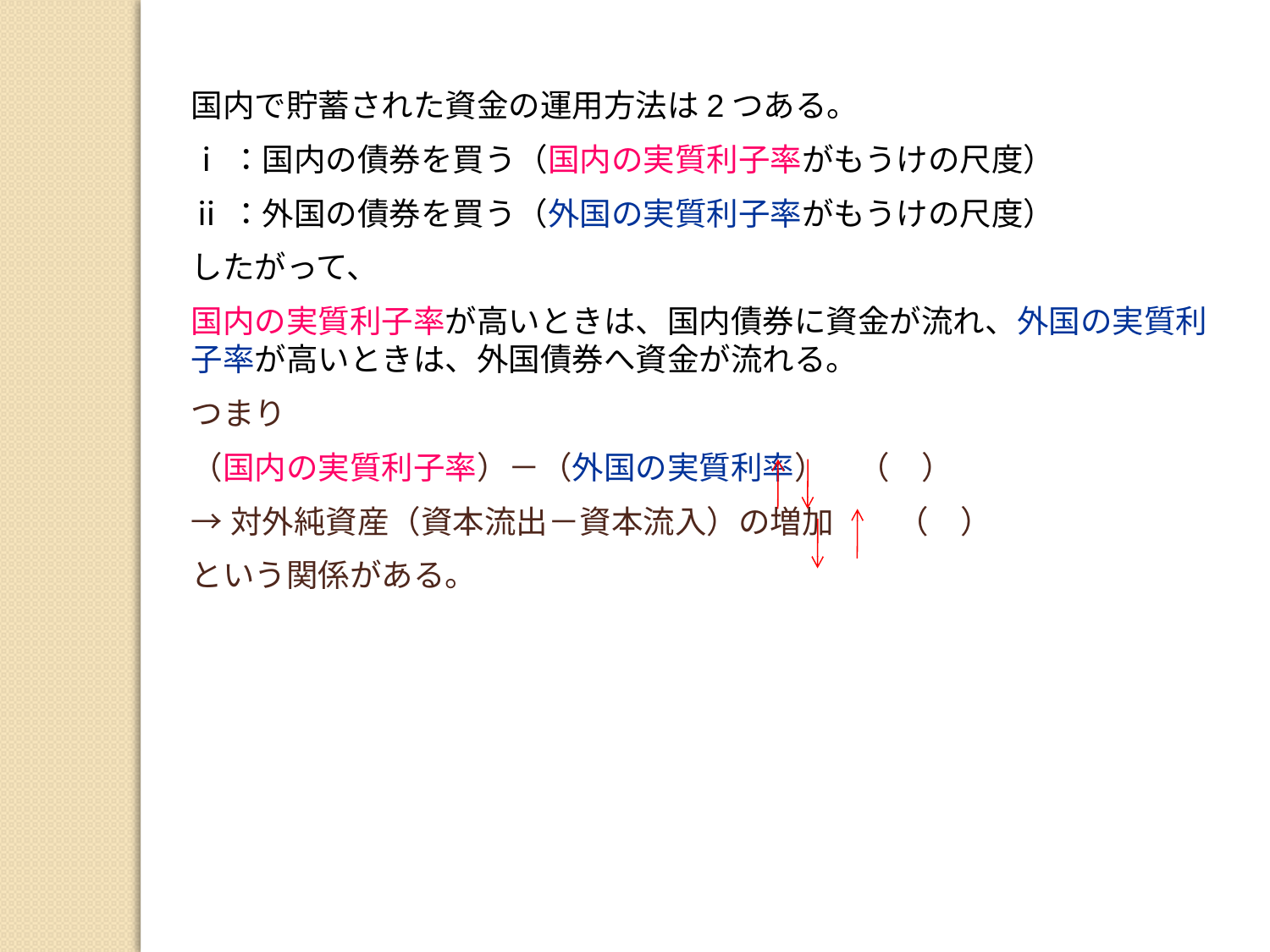

国内で貯蓄された資金の運用方法は2つある。
ⅰ：国内の債券を買う（国内の実質利子率がもうけの尺度）
ⅱ：外国の債券を買う（外国の実質利子率がもうけの尺度）
したがって、
国内の実質利子率が高いときは、国内債券に資金が流れ、外国の実質利子率が高いときは、外国債券へ資金が流れる。
つまり
（国内の実質利子率）－（外国の実質利率）　（　）
→対外純資産（資本流出－資本流入）の増加　　（　）
という関係がある。